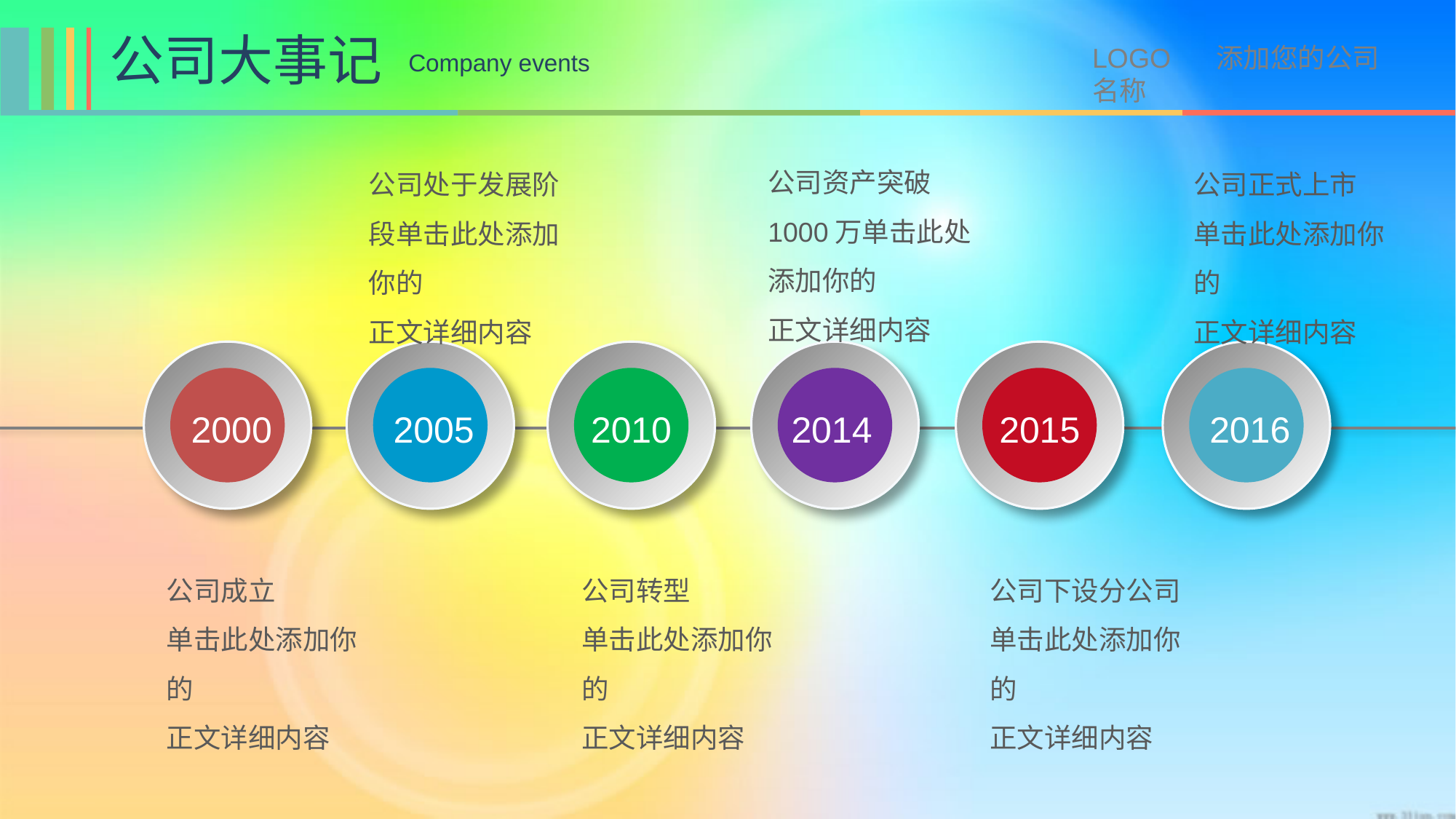

公司大事记

LOGO     添加您的公司名称
Company events

公司资产突破1000万单击此处添加你的
正文详细内容
公司处于发展阶段单击此处添加你的
正文详细内容
公司正式上市
单击此处添加你的
正文详细内容

2000
2005
2010
2014
2015
2016
公司成立
单击此处添加你的
正文详细内容
公司转型
单击此处添加你的
正文详细内容
公司下设分公司单击此处添加你的
正文详细内容